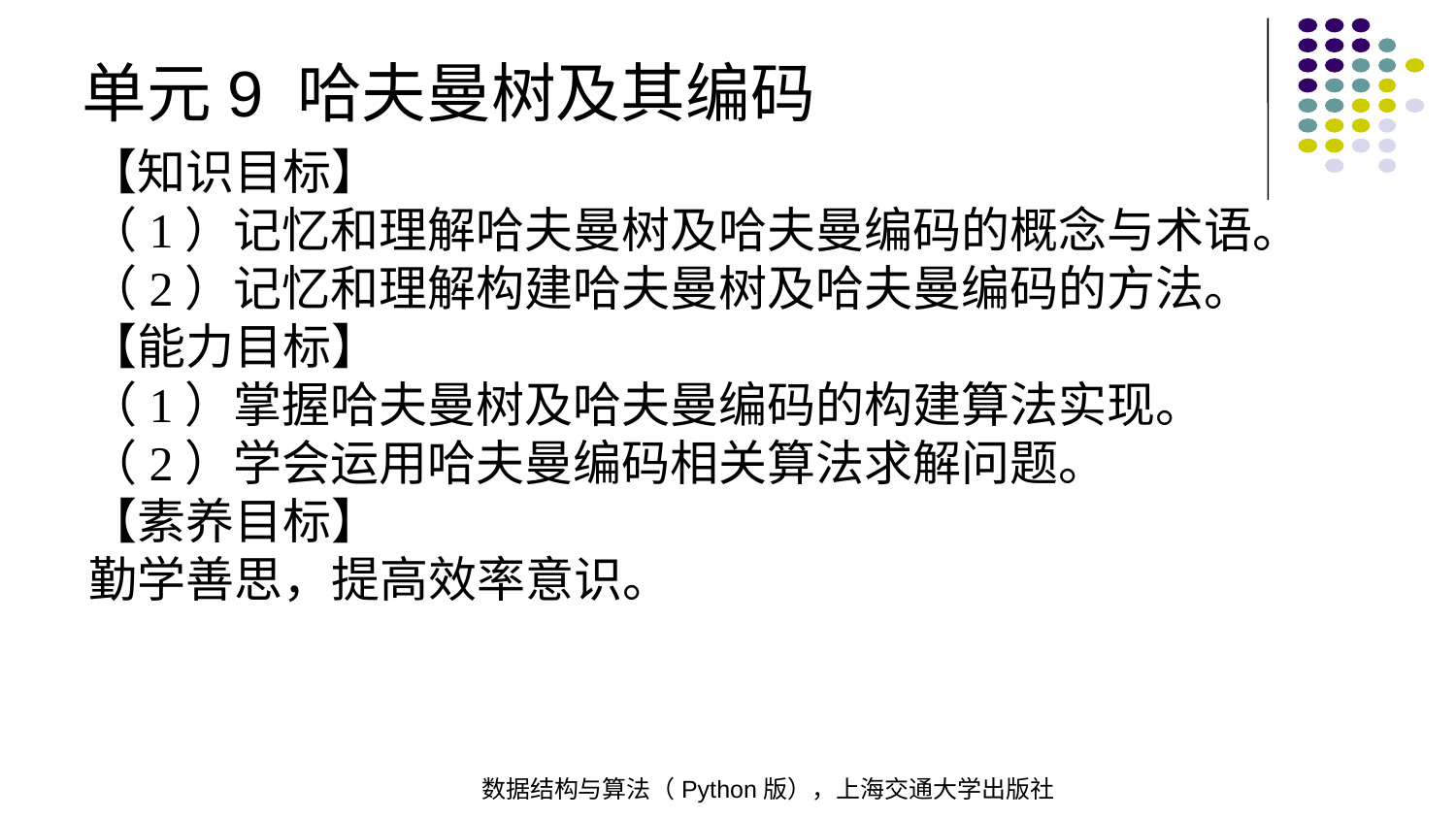

单元9 哈夫曼树及其编码
【知识目标】
（1）记忆和理解哈夫曼树及哈夫曼编码的概念与术语。
（2）记忆和理解构建哈夫曼树及哈夫曼编码的方法。
【能力目标】
（1）掌握哈夫曼树及哈夫曼编码的构建算法实现。
（2）学会运用哈夫曼编码相关算法求解问题。
【素养目标】
勤学善思，提高效率意识。